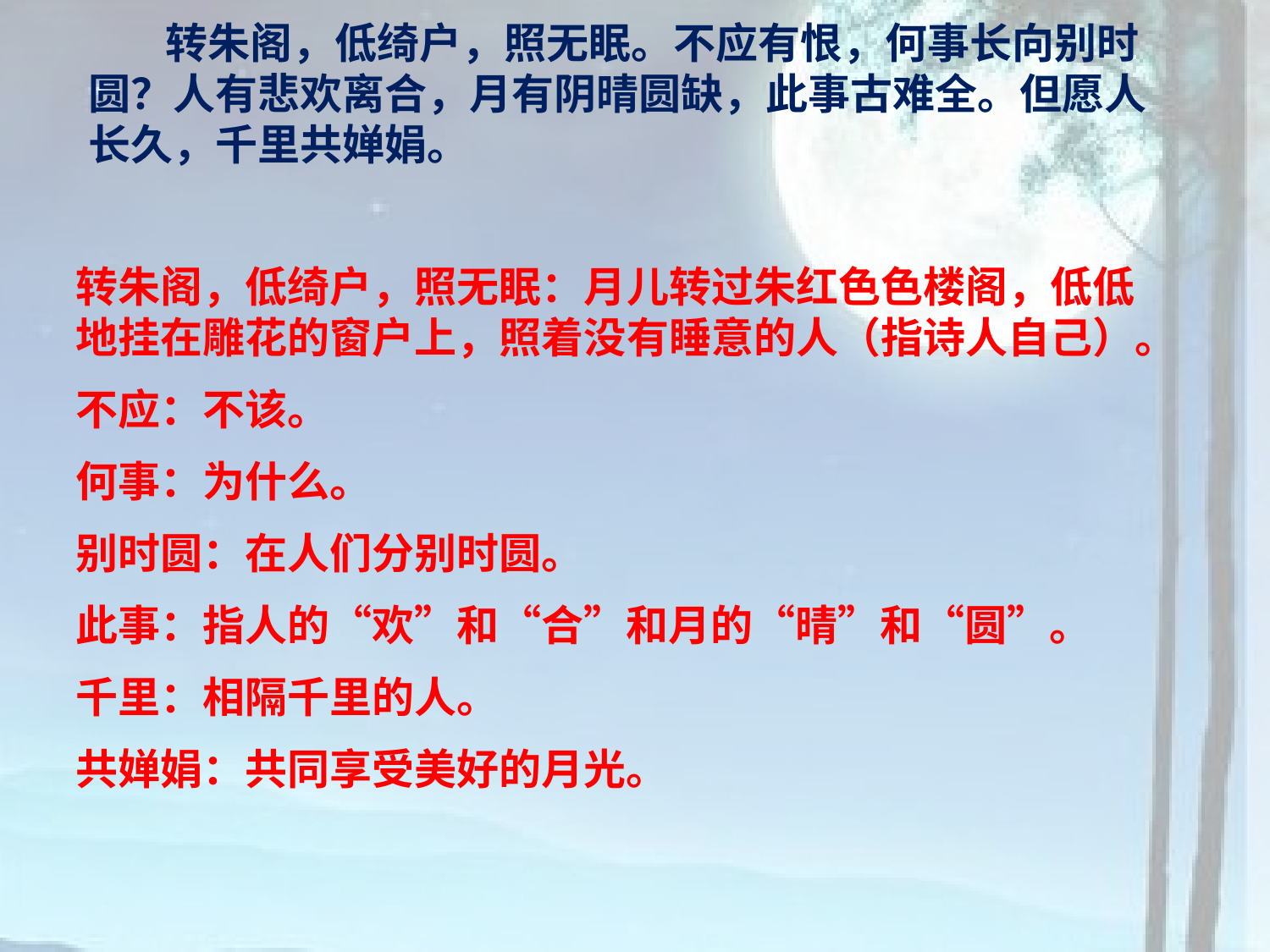

转朱阁，低绮户，照无眠。不应有恨，何事长向别时圆？人有悲欢离合，月有阴晴圆缺，此事古难全。但愿人长久，千里共婵娟。

转朱阁，低绮户，照无眠：月儿转过朱红色色楼阁，低低地挂在雕花的窗户上，照着没有睡意的人（指诗人自己）。
不应：不该。
何事：为什么。
别时圆：在人们分别时圆。
此事：指人的“欢”和“合”和月的“晴”和“圆”。
千里：相隔千里的人。
共婵娟：共同享受美好的月光。